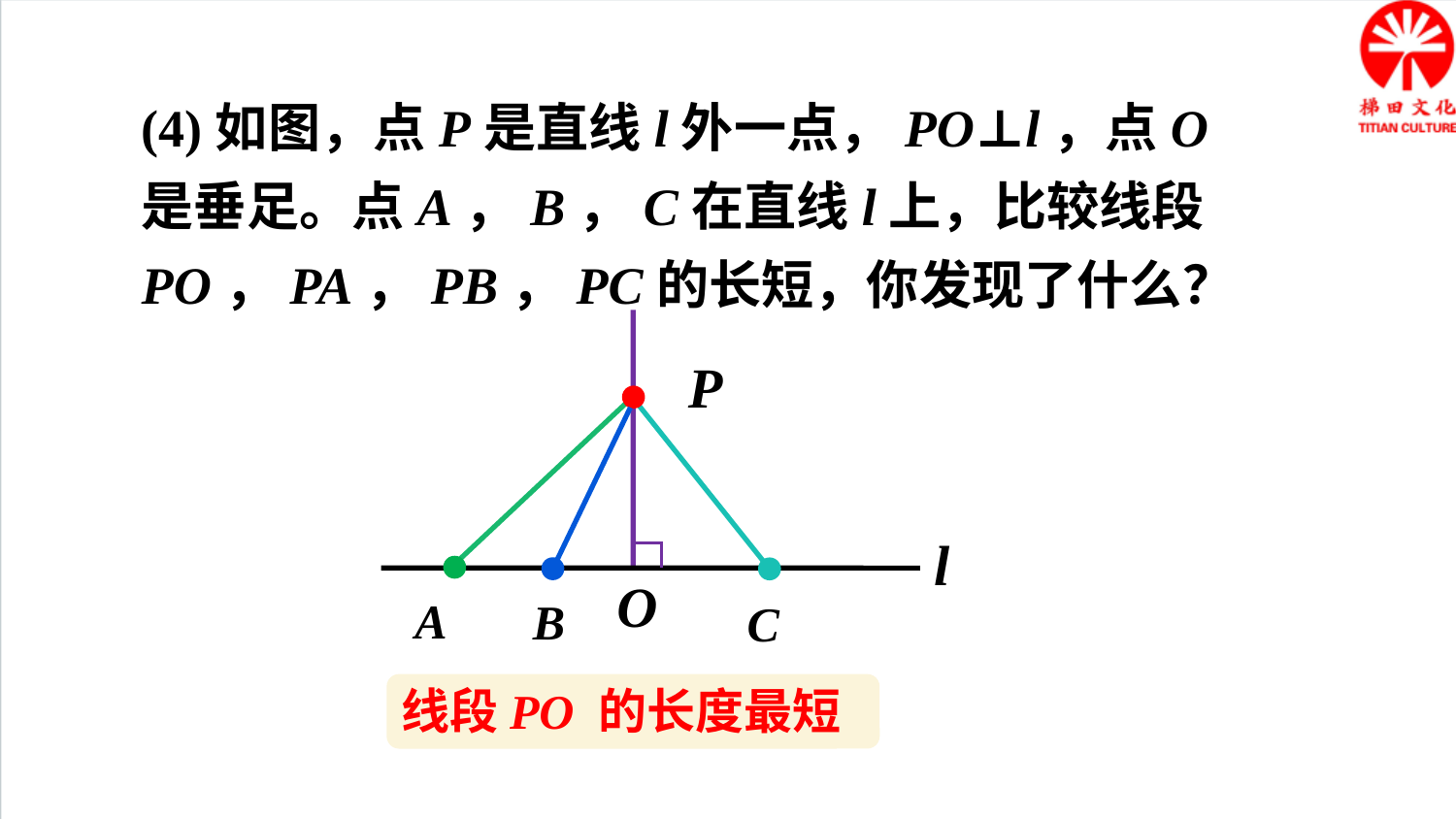

(4)如图，点P是直线l外一点，PO⊥l，点O是垂足。点A，B，C在直线l上，比较线段PO，PA，PB，PC的长短，你发现了什么？

P

l

O

A
B
C

线段PO 的长度最短